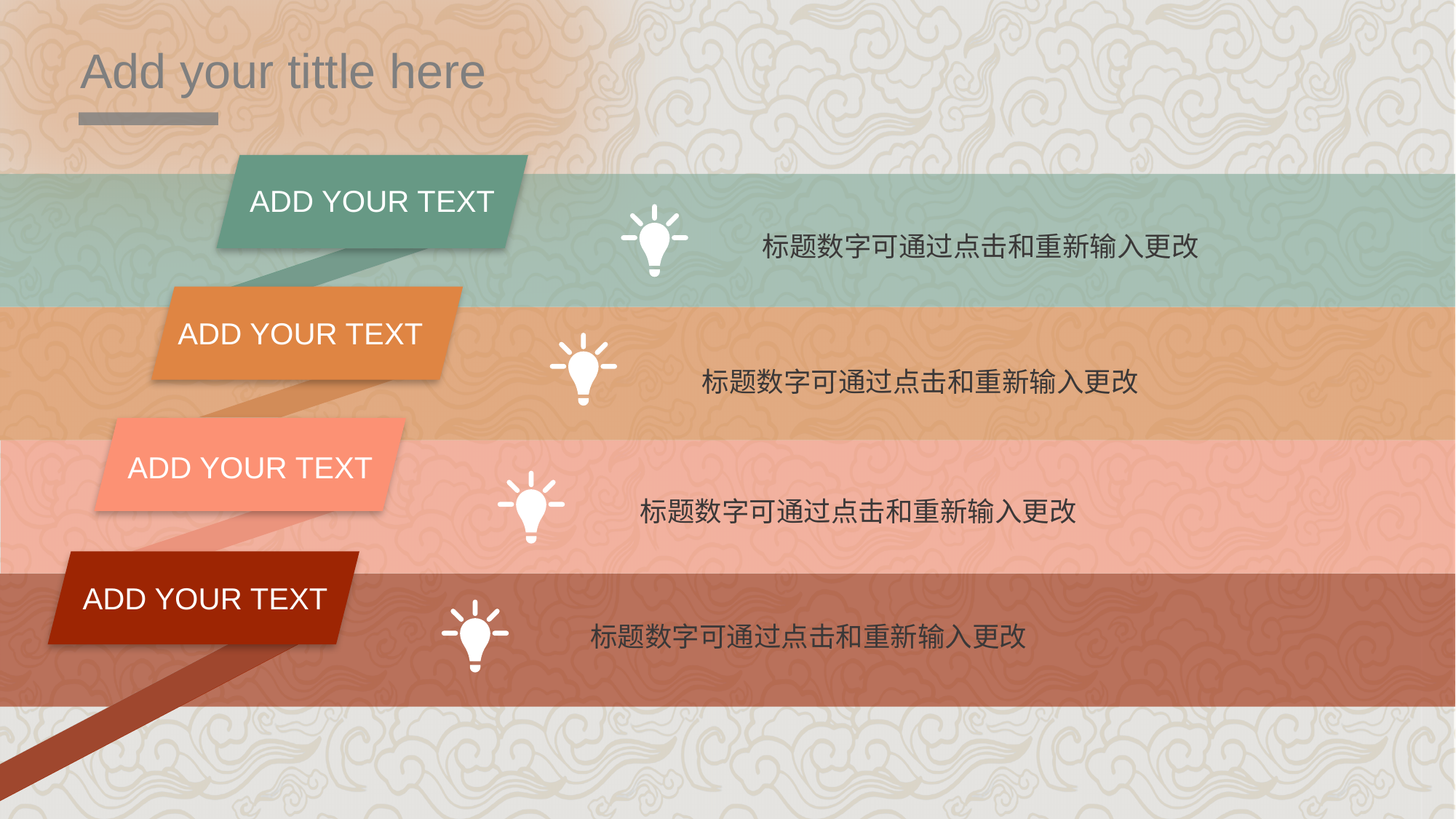

Add your tittle here

ADD YOUR TEXT

标题数字可通过点击和重新输入更改

ADD YOUR TEXT

标题数字可通过点击和重新输入更改

ADD YOUR TEXT

标题数字可通过点击和重新输入更改

ADD YOUR TEXT

标题数字可通过点击和重新输入更改